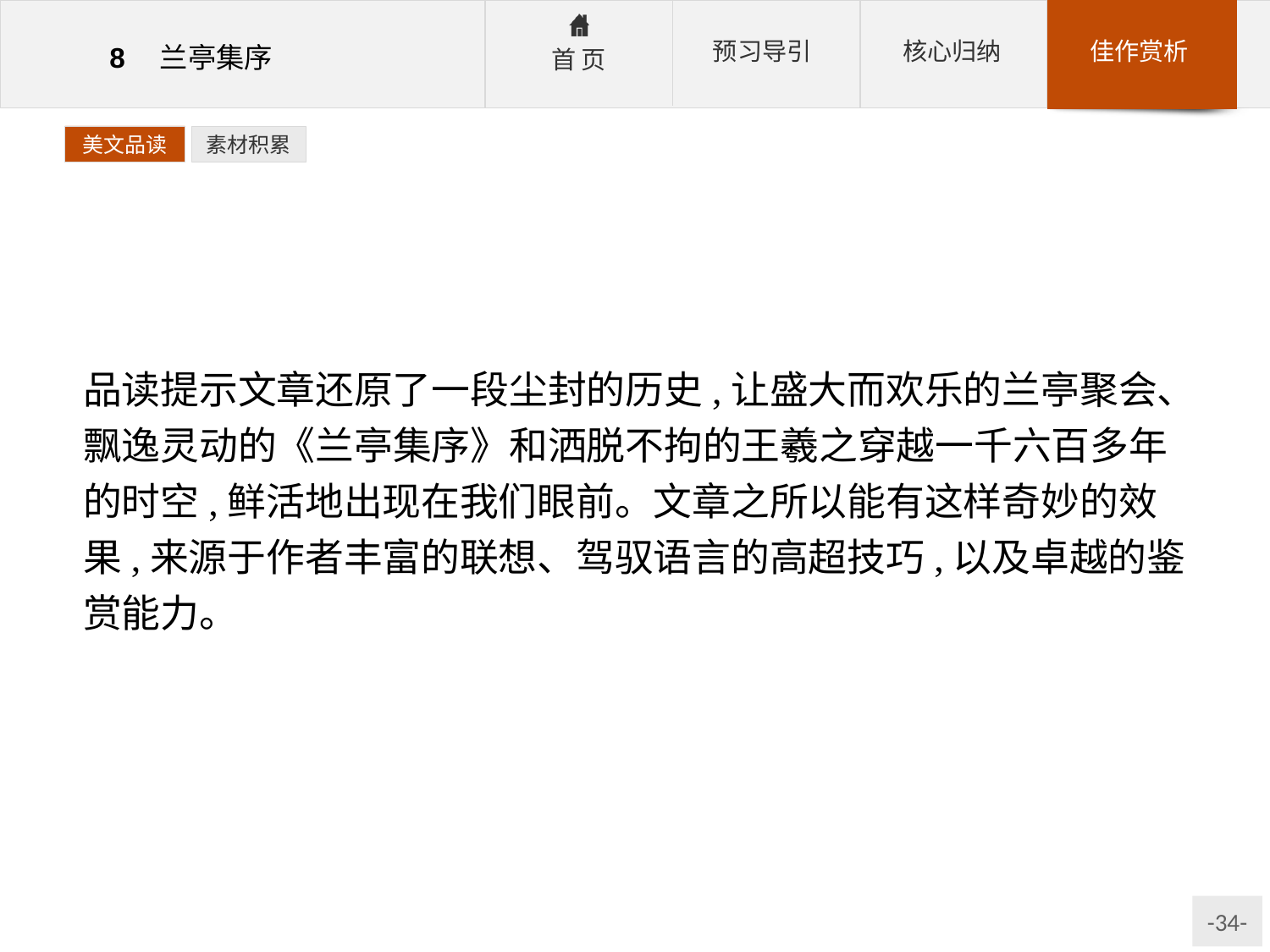

美文品读
素材积累
品读提示文章还原了一段尘封的历史,让盛大而欢乐的兰亭聚会、飘逸灵动的《兰亭集序》和洒脱不拘的王羲之穿越一千六百多年的时空,鲜活地出现在我们眼前。文章之所以能有这样奇妙的效果,来源于作者丰富的联想、驾驭语言的高超技巧,以及卓越的鉴赏能力。